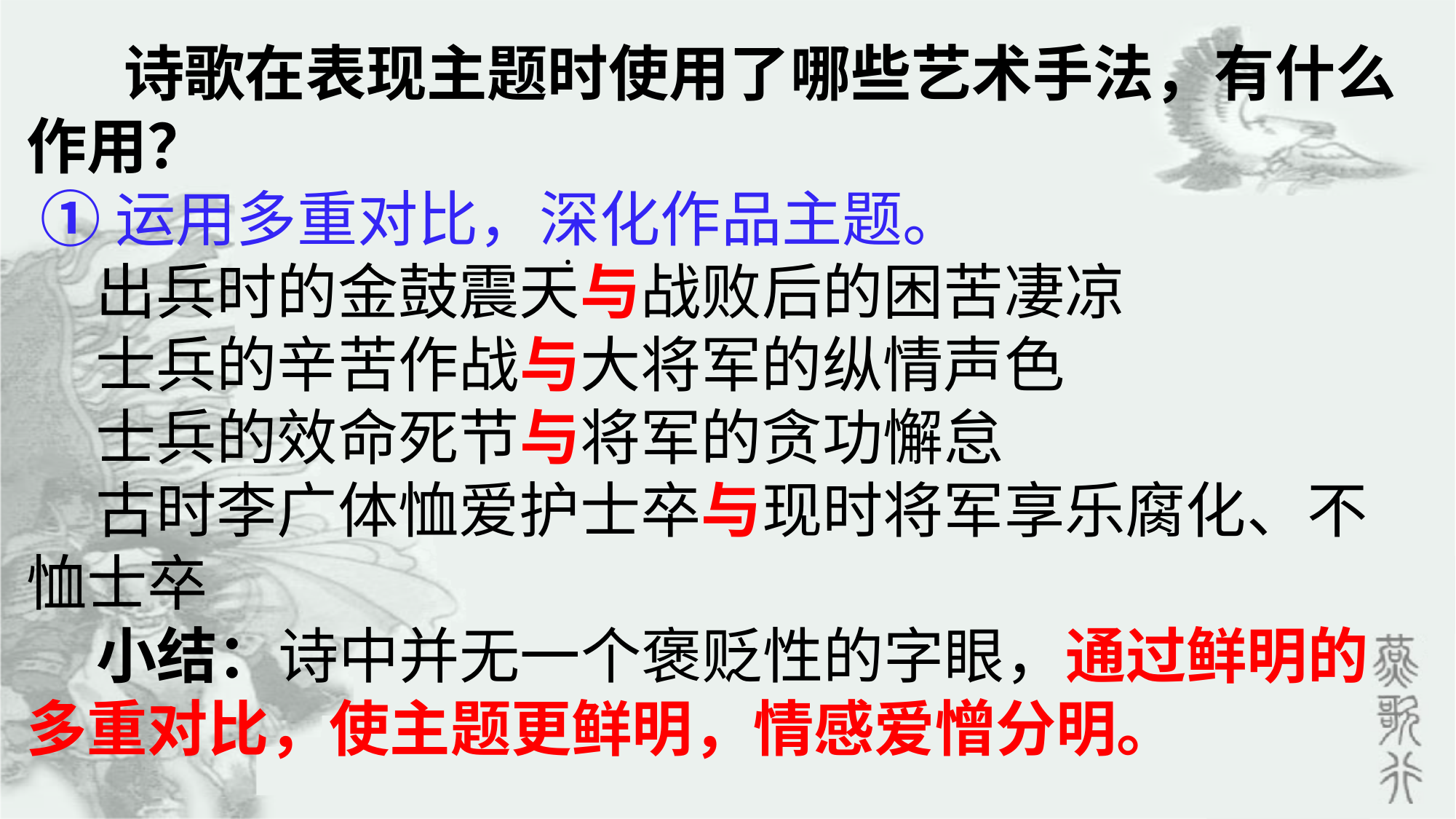

诗歌在表现主题时使用了哪些艺术手法，有什么作用？
 ①运用多重对比，深化作品主题。
    出兵时的金鼓震天与战败后的困苦凄凉
    士兵的辛苦作战与大将军的纵情声色
    士兵的效命死节与将军的贪功懈怠
    古时李广体恤爱护士卒与现时将军享乐腐化、不恤士卒
    小结：诗中并无一个褒贬性的字眼，通过鲜明的多重对比，使主题更鲜明，情感爱憎分明。

.